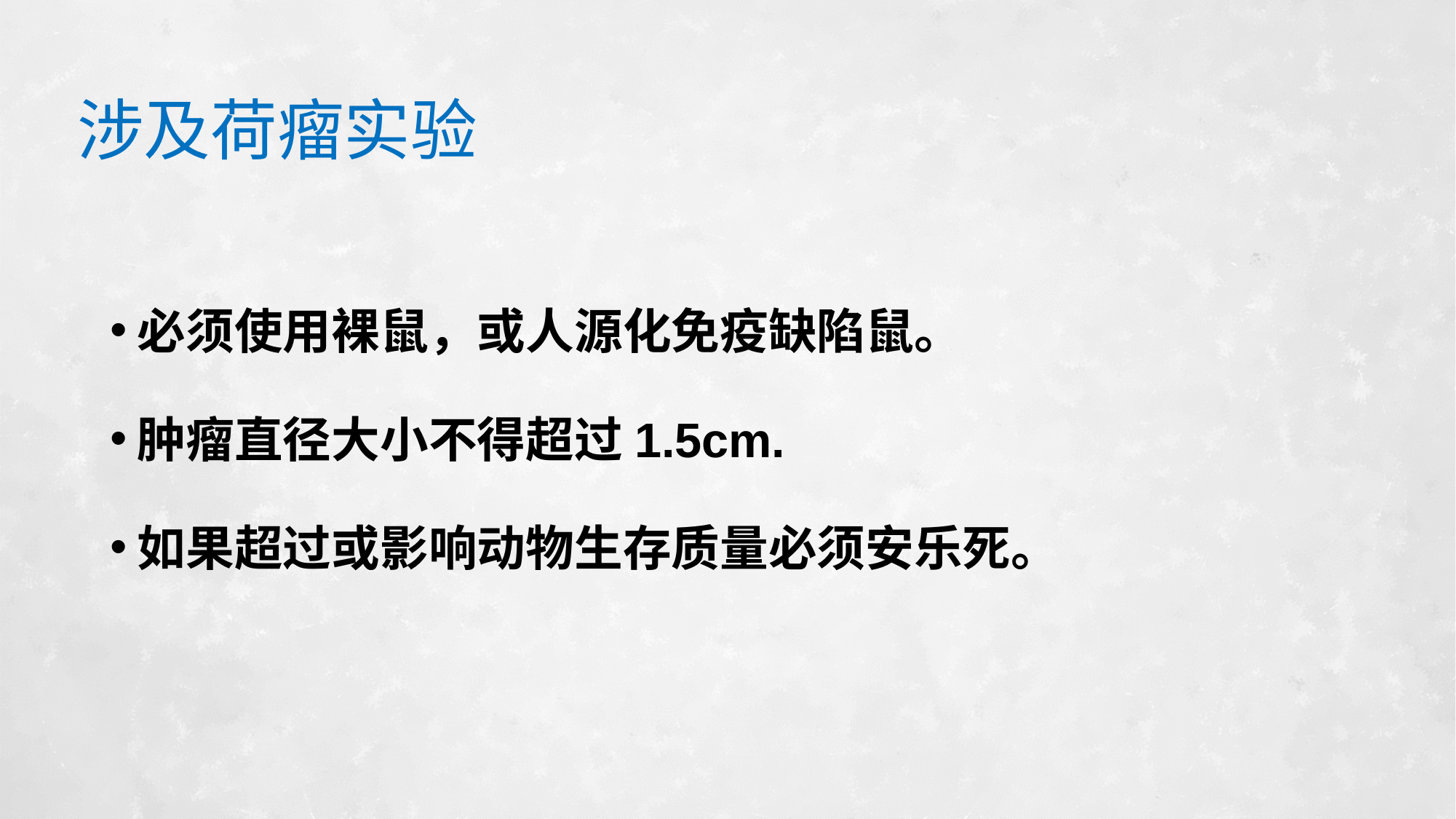

# 涉及荷瘤实验
必须使用裸鼠，或人源化免疫缺陷鼠。
肿瘤直径大小不得超过1.5cm.
如果超过或影响动物生存质量必须安乐死。